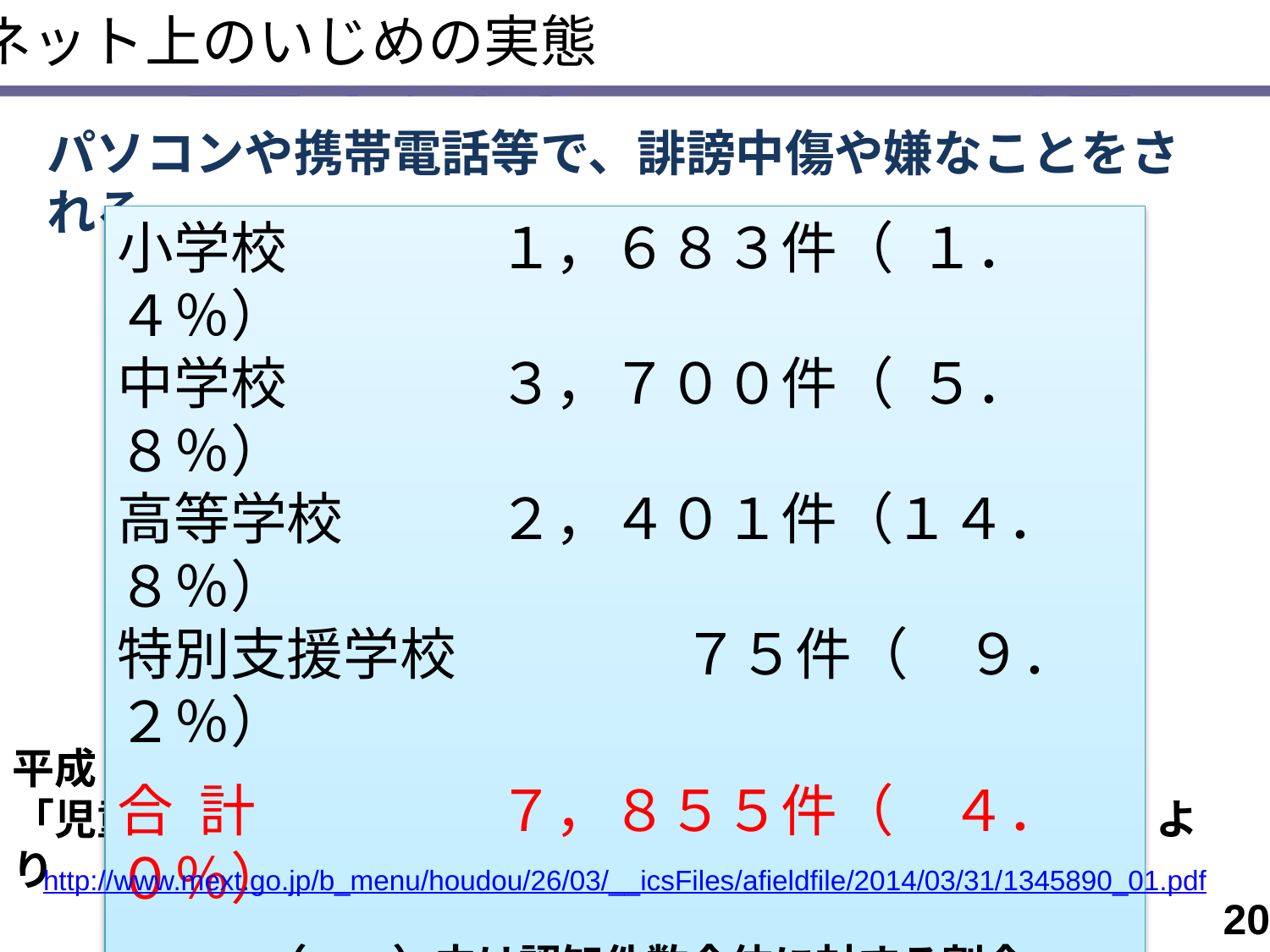

ネット上のいじめの実態
パソコンや携帯電話等で、誹謗中傷や嫌なことをされる
小学校		１，６８３件（  １．４％）
中学校		３，７００件（  ５．８％）
高等学校		２，４０１件（１４．８％）
特別支援学校　　　　７５件（　９．２％）

合  計		７，８５５件（　４．０％）

　　　（　　）内は認知件数全体に対する割合
平成２４年度　文部科学省
「児童生徒の問題行動等生徒指導上の諸問題に関する調査」より
http://www.mext.go.jp/b_menu/houdou/26/03/__icsFiles/afieldfile/2014/03/31/1345890_01.pdf
20